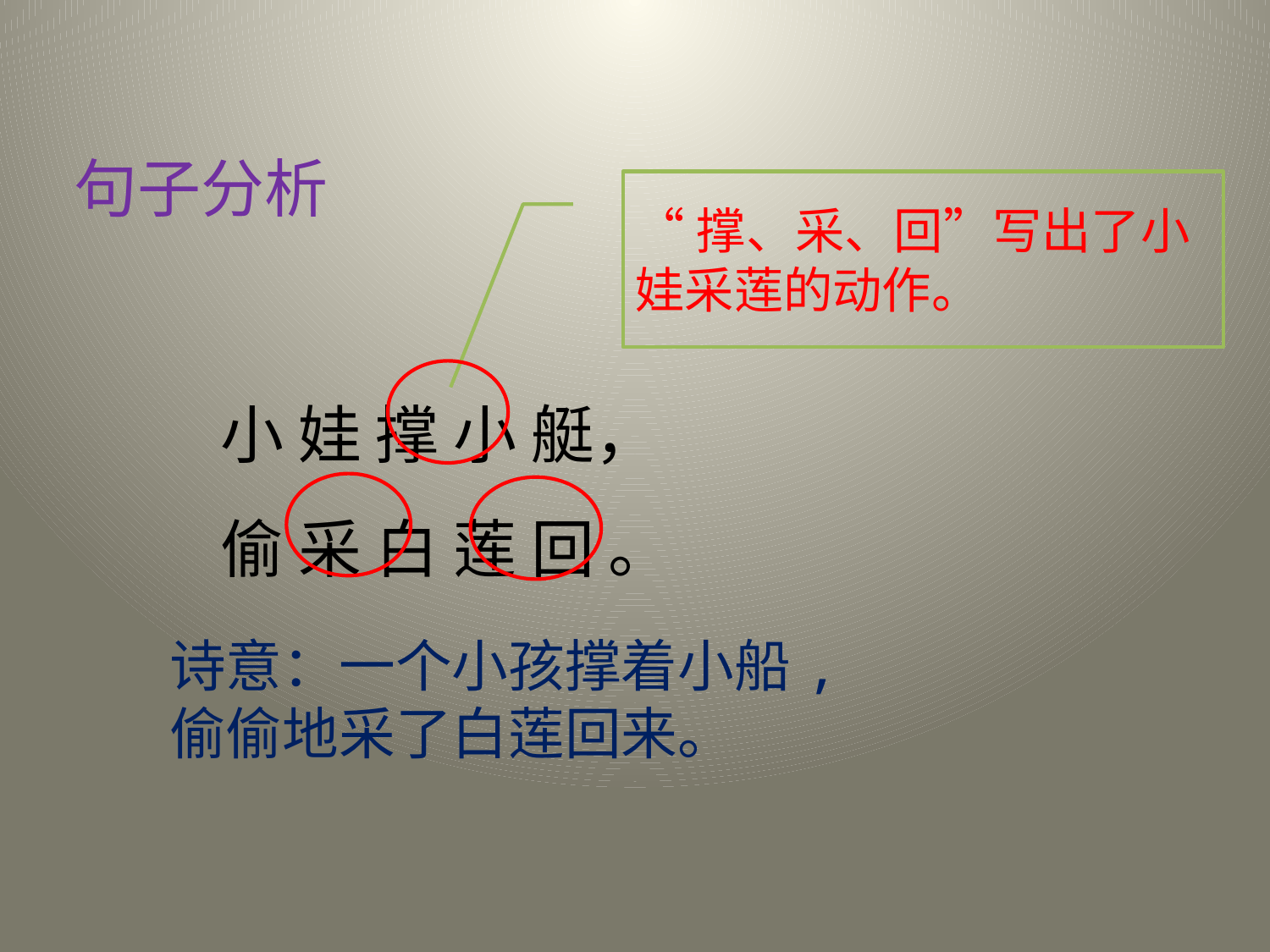

句子分析
“撑、采、回”写出了小娃采莲的动作。
小 娃 撑 小 艇，偷 采 白 莲 回 。

诗意：一个小孩撑着小船, 偷偷地采了白莲回来。